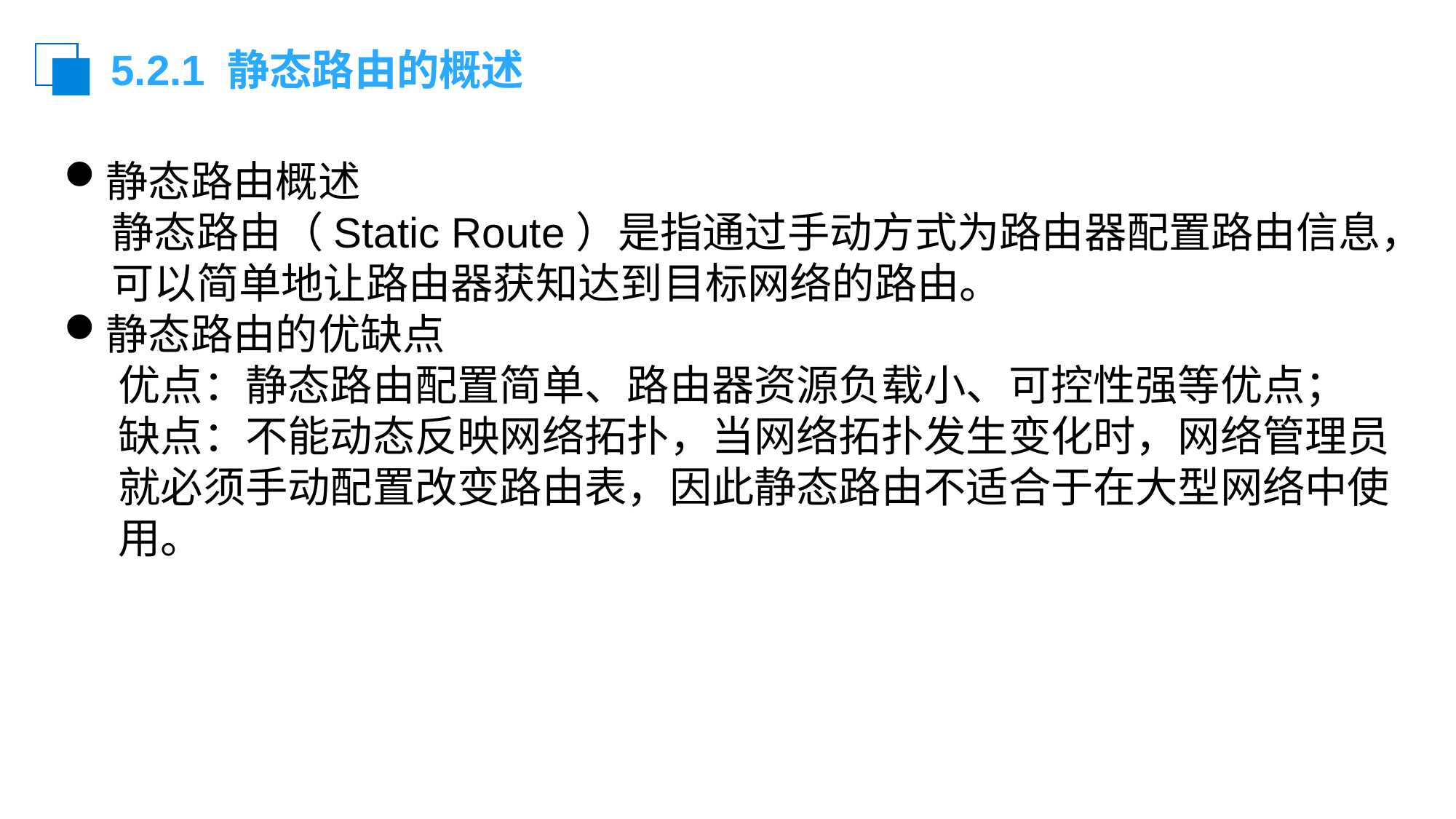

# 5.2.1 静态路由的概述
静态路由概述
静态路由（Static Route）是指通过手动方式为路由器配置路由信息，可以简单地让路由器获知达到目标网络的路由。
静态路由的优缺点
优点：静态路由配置简单、路由器资源负载小、可控性强等优点；
缺点：不能动态反映网络拓扑，当网络拓扑发生变化时，网络管理员就必须手动配置改变路由表，因此静态路由不适合于在大型网络中使用。